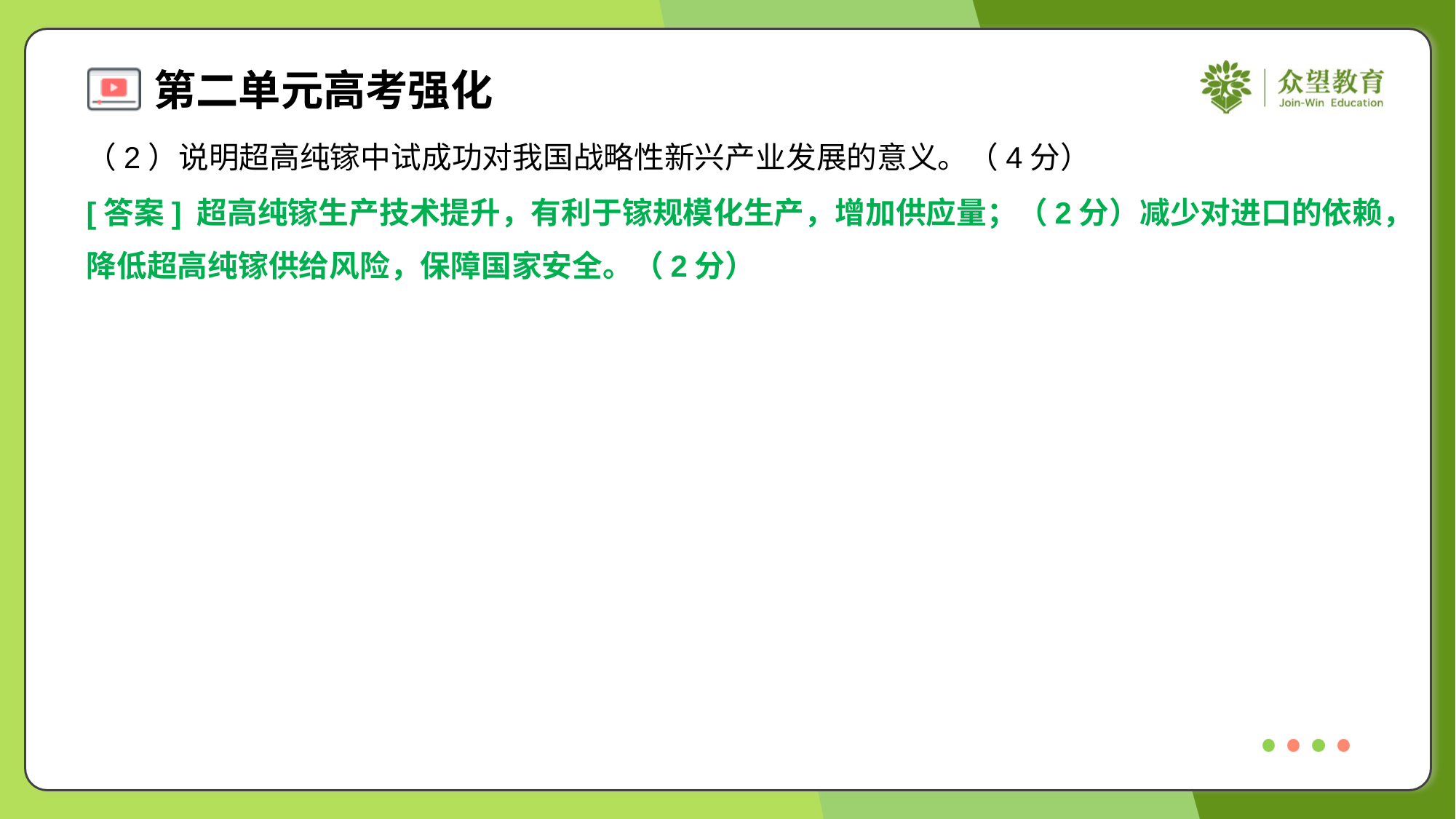

（2）说明超高纯镓中试成功对我国战略性新兴产业发展的意义。（4分）
[答案] 超高纯镓生产技术提升，有利于镓规模化生产，增加供应量；（2分）减少对进口的依赖，
降低超高纯镓供给风险，保障国家安全。（2分）